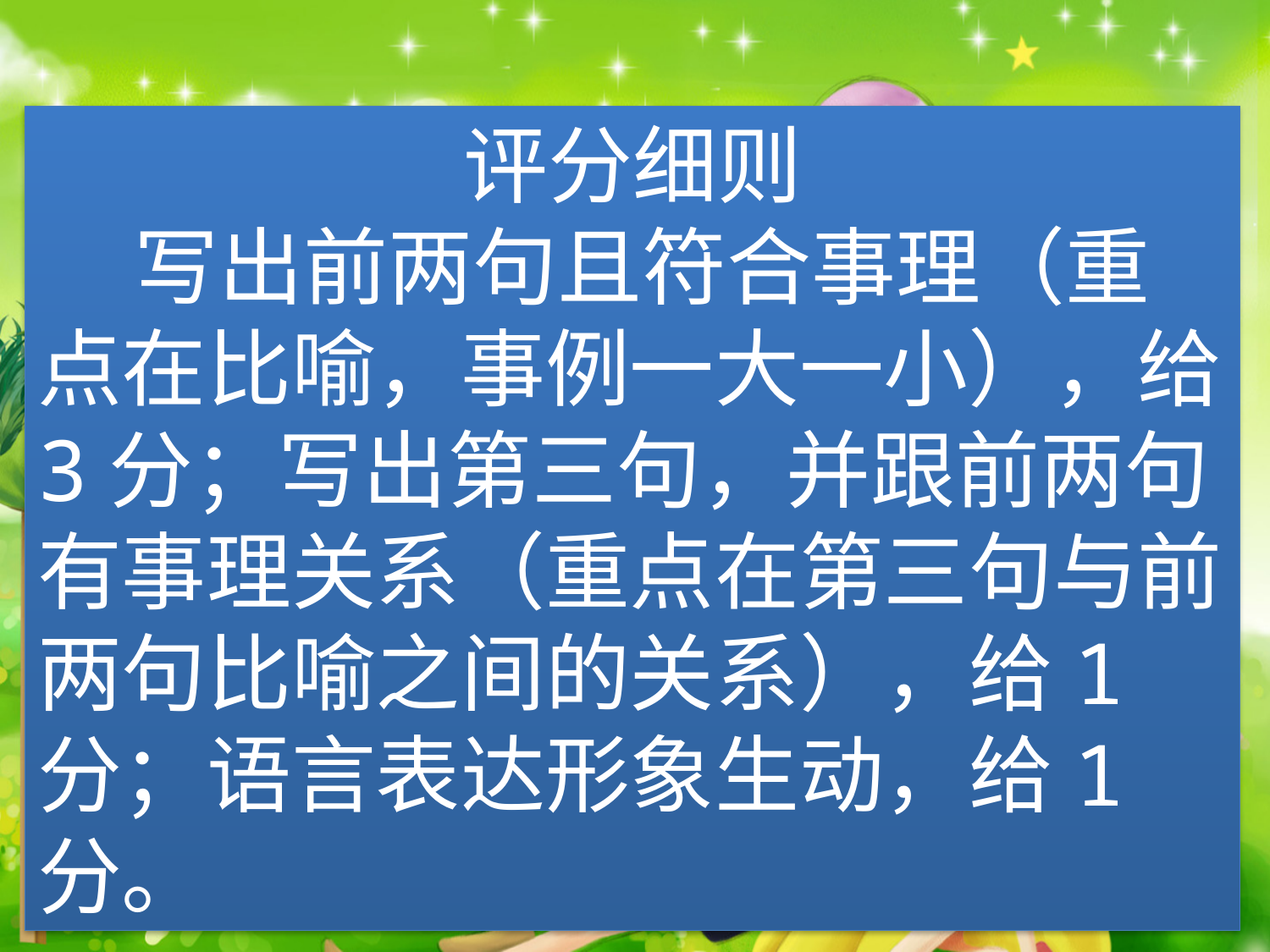

评分细则
    写出前两句且符合事理（重点在比喻，事例一大一小），给3分；写出第三句，并跟前两句有事理关系（重点在第三句与前两句比喻之间的关系），给1分；语言表达形象生动，给1分。